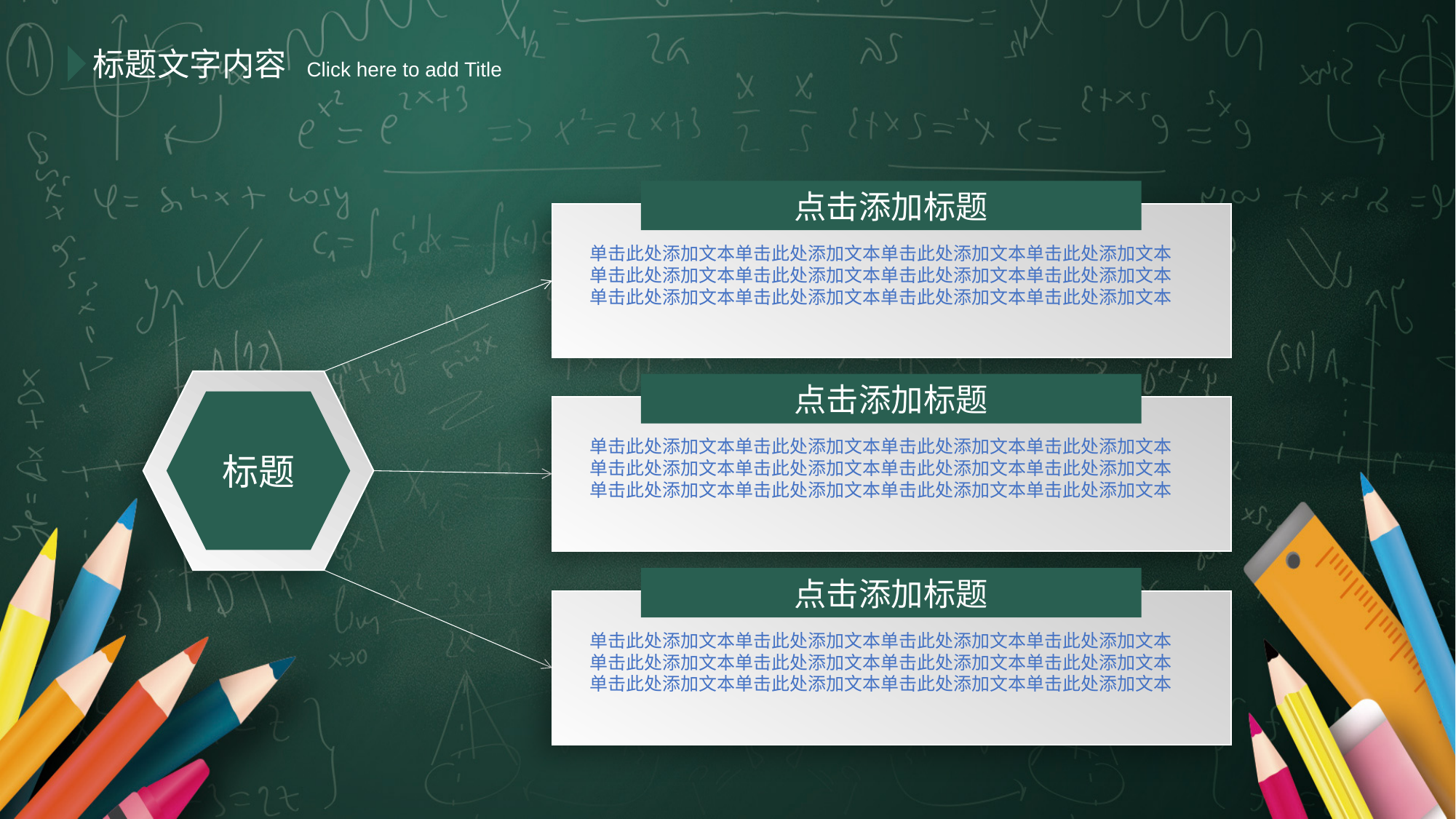

标题文字内容
  Click here to add Title

点击添加标题

单击此处添加文本单击此处添加文本单击此处添加文本单击此处添加文本
单击此处添加文本单击此处添加文本单击此处添加文本单击此处添加文本
单击此处添加文本单击此处添加文本单击此处添加文本单击此处添加文本

标题
点击添加标题

单击此处添加文本单击此处添加文本单击此处添加文本单击此处添加文本
单击此处添加文本单击此处添加文本单击此处添加文本单击此处添加文本
单击此处添加文本单击此处添加文本单击此处添加文本单击此处添加文本

点击添加标题

单击此处添加文本单击此处添加文本单击此处添加文本单击此处添加文本
单击此处添加文本单击此处添加文本单击此处添加文本单击此处添加文本
单击此处添加文本单击此处添加文本单击此处添加文本单击此处添加文本